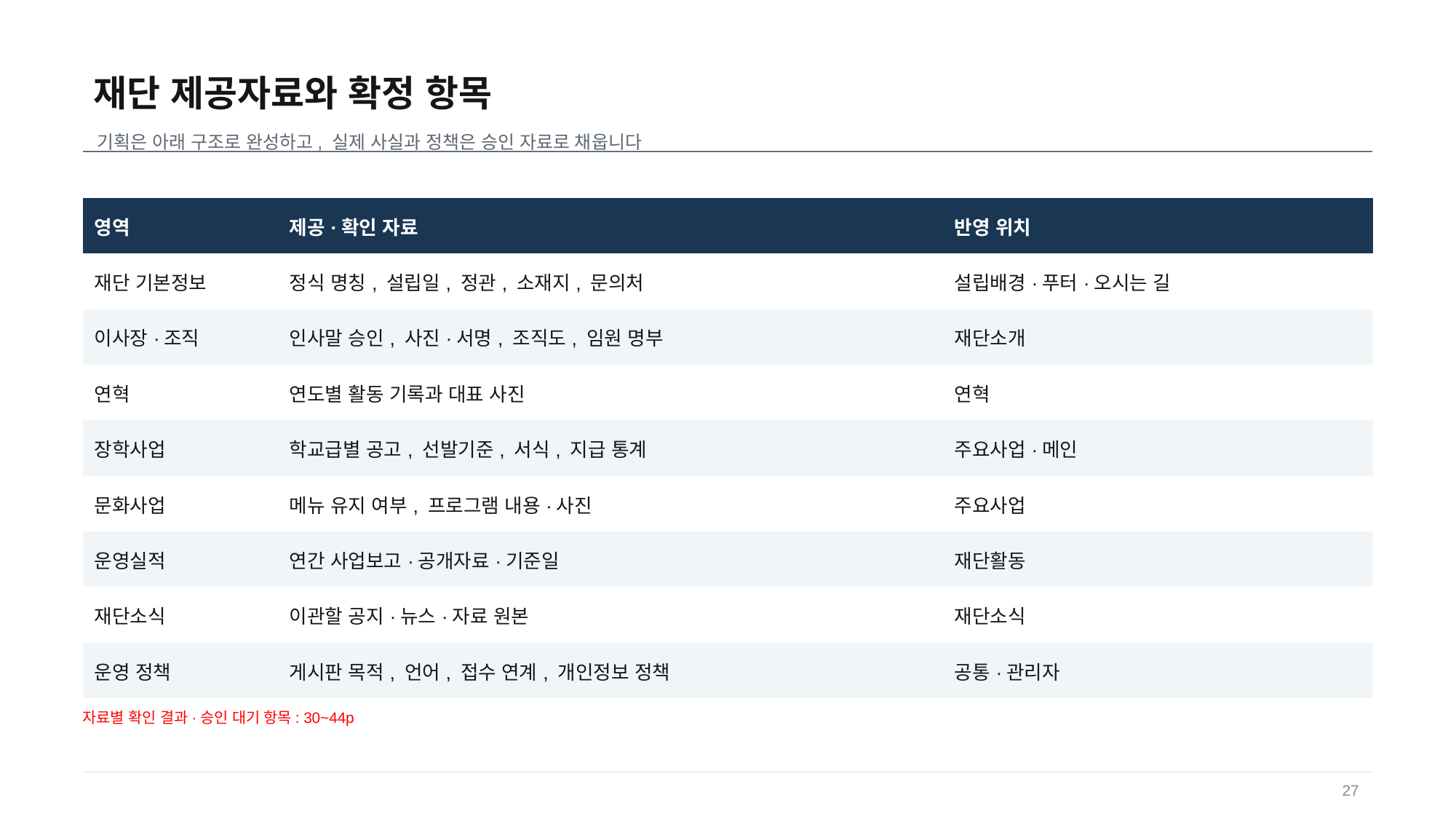

재단 제공자료와 확정 항목
기획은 아래 구조로 완성하고, 실제 사실과 정책은 승인 자료로 채웁니다
| 영역 | 제공·확인 자료 | 반영 위치 |
| --- | --- | --- |
| 재단 기본정보 | 정식 명칭, 설립일, 정관, 소재지, 문의처 | 설립배경·푸터·오시는 길 |
| 이사장·조직 | 인사말 승인, 사진·서명, 조직도, 임원 명부 | 재단소개 |
| 연혁 | 연도별 활동 기록과 대표 사진 | 연혁 |
| 장학사업 | 학교급별 공고, 선발기준, 서식, 지급 통계 | 주요사업·메인 |
| 문화사업 | 메뉴 유지 여부, 프로그램 내용·사진 | 주요사업 |
| 운영실적 | 연간 사업보고·공개자료·기준일 | 재단활동 |
| 재단소식 | 이관할 공지·뉴스·자료 원본 | 재단소식 |
| 운영 정책 | 게시판 목적, 언어, 접수 연계, 개인정보 정책 | 공통·관리자 |
자료별 확인 결과·승인 대기 항목: 30~44p
27